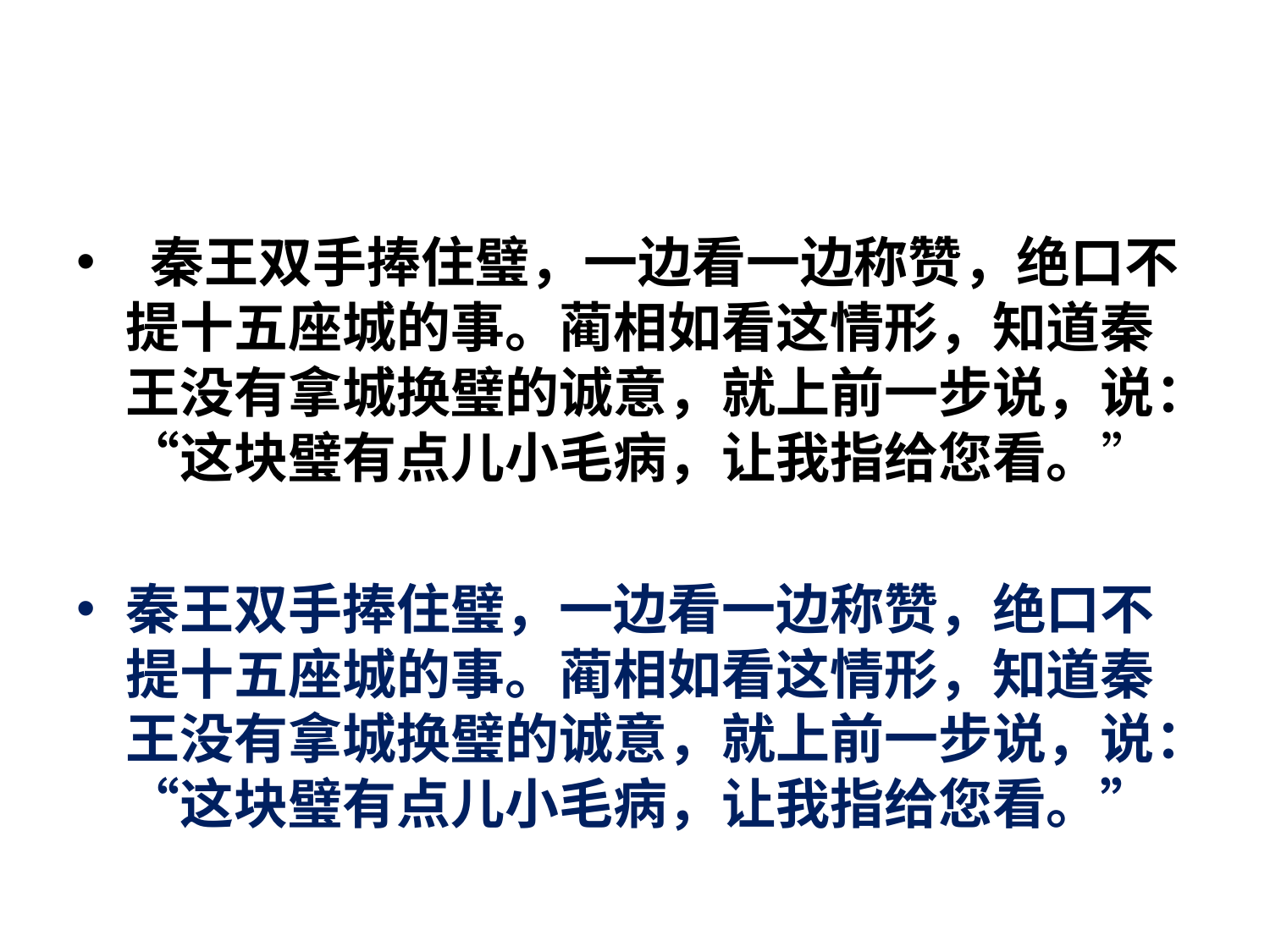

#
 秦王双手捧住璧，一边看一边称赞，绝口不提十五座城的事。蔺相如看这情形，知道秦王没有拿城换璧的诚意，就上前一步说，说：“这块璧有点儿小毛病，让我指给您看。”

秦王双手捧住璧，一边看一边称赞，绝口不提十五座城的事。蔺相如看这情形，知道秦王没有拿城换璧的诚意，就上前一步说，说：“这块璧有点儿小毛病，让我指给您看。”